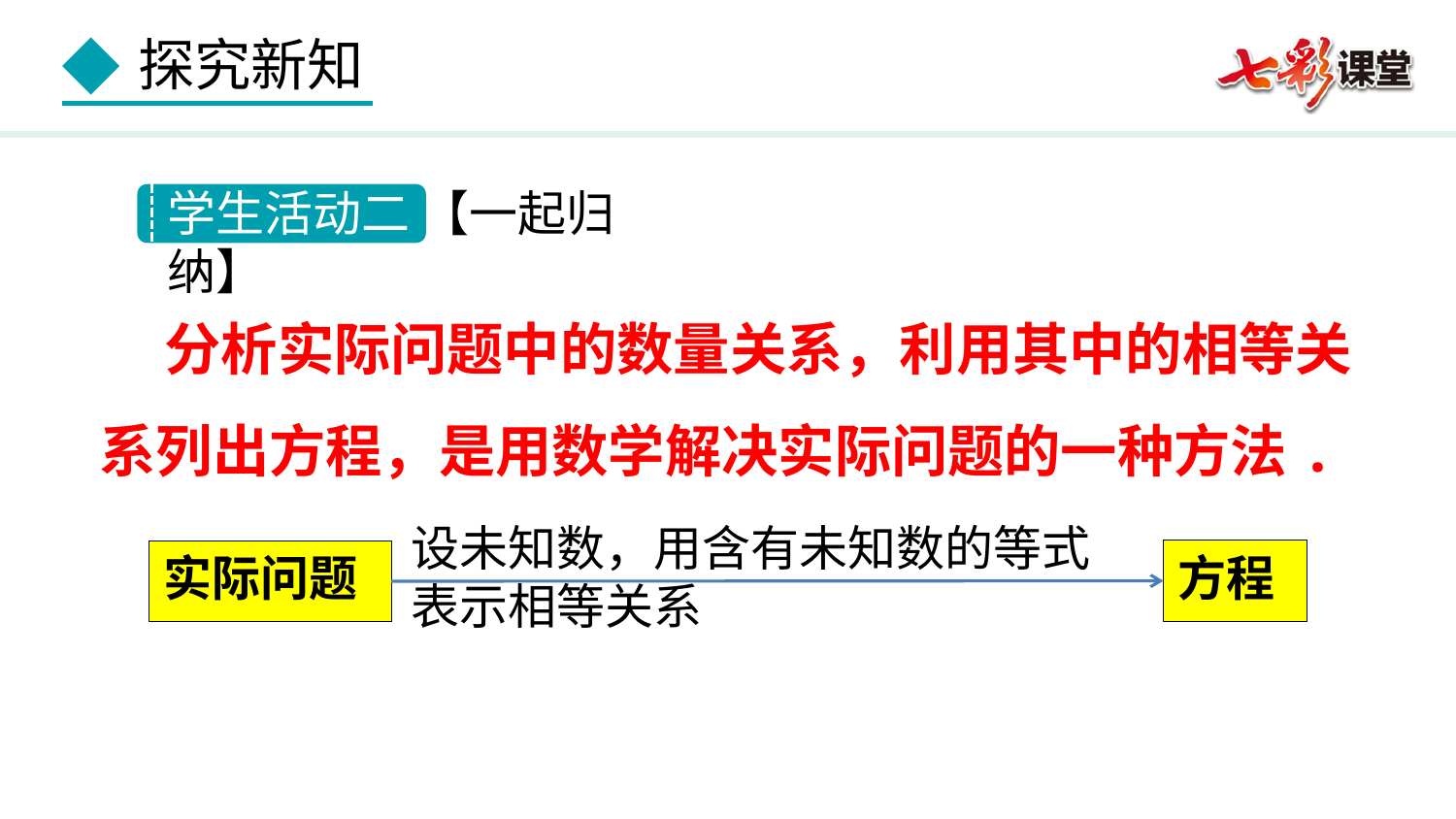

学生活动二 【一起归纳】

    分析实际问题中的数量关系，利用其中的相等关系列出方程，是用数学解决实际问题的一种方法.
设未知数，用含有未知数的等式
表示相等关系
方程
实际问题